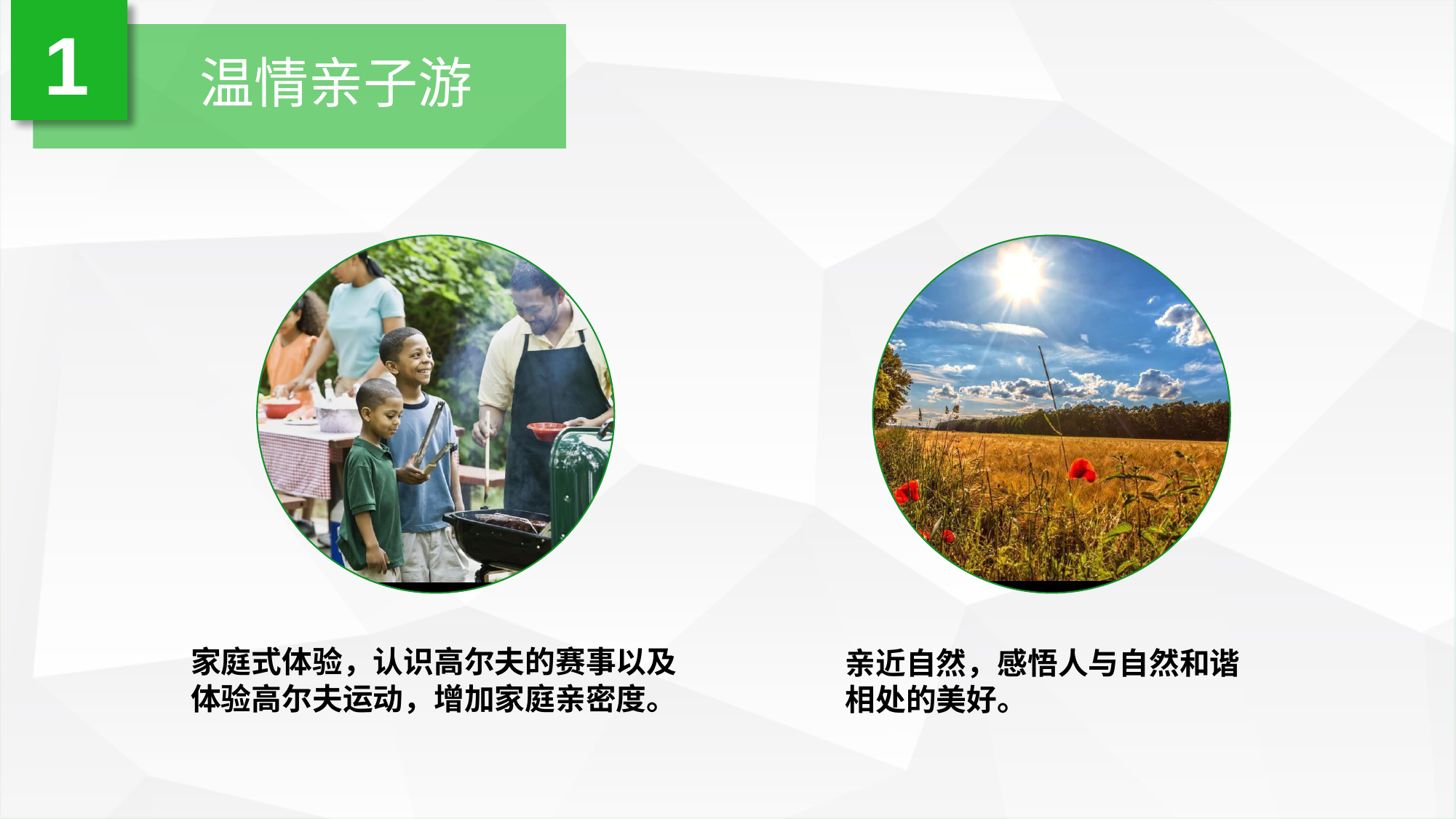

1

温情亲子游

家庭式体验，认识高尔夫的赛事以及体验高尔夫运动，增加家庭亲密度。
亲近自然，感悟人与自然和谐相处的美好。